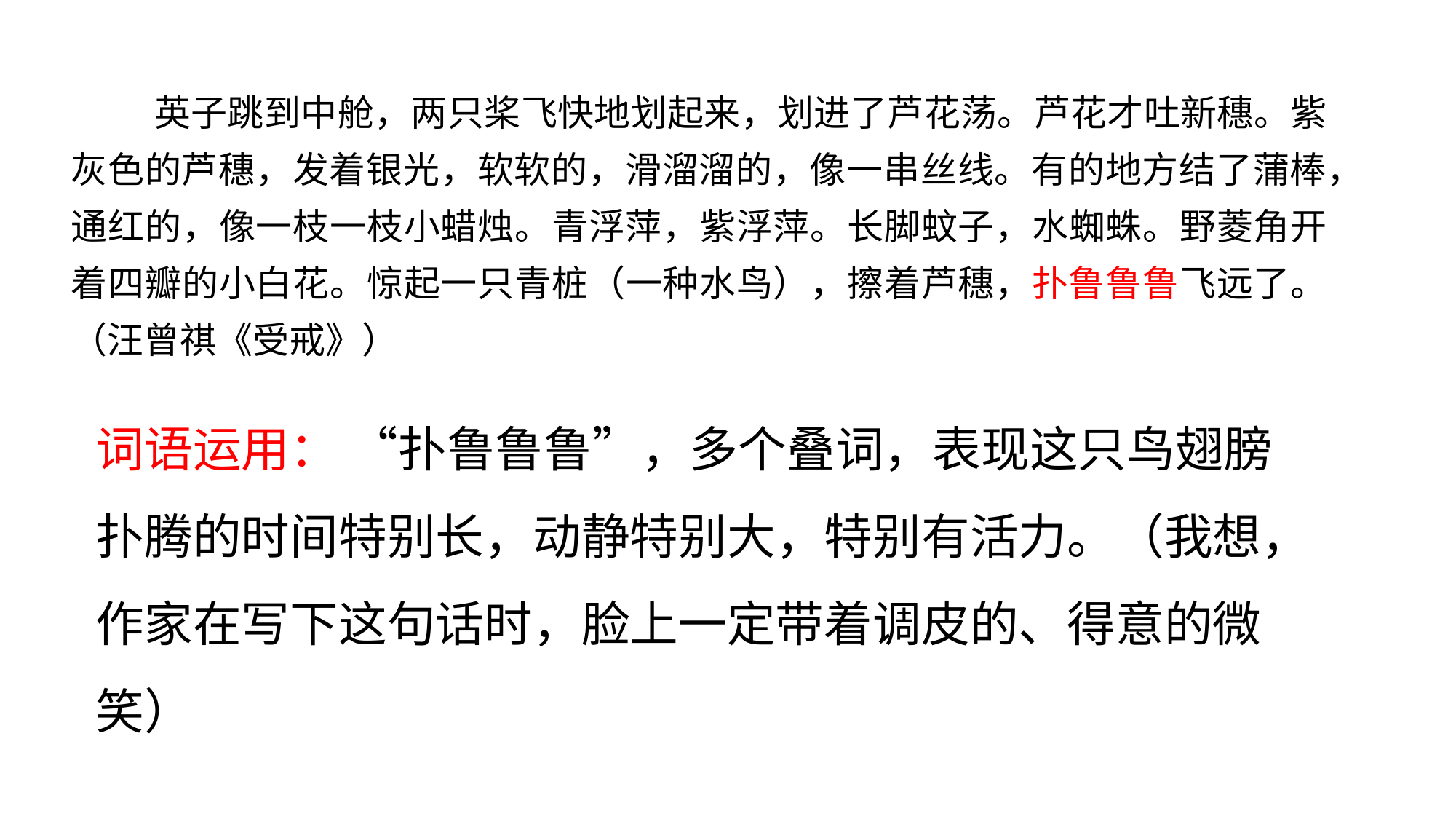

英子跳到中舱，两只桨飞快地划起来，划进了芦花荡。芦花才吐新穗。紫灰色的芦穗，发着银光，软软的，滑溜溜的，像一串丝线。有的地方结了蒲棒，通红的，像一枝一枝小蜡烛。青浮萍，紫浮萍。长脚蚊子，水蜘蛛。野菱角开着四瓣的小白花。惊起一只青桩（一种水鸟），擦着芦穗，扑鲁鲁鲁飞远了。（汪曾祺《受戒》）
词语运用： “扑鲁鲁鲁”，多个叠词，表现这只鸟翅膀扑腾的时间特别长，动静特别大，特别有活力。（我想，作家在写下这句话时，脸上一定带着调皮的、得意的微笑）